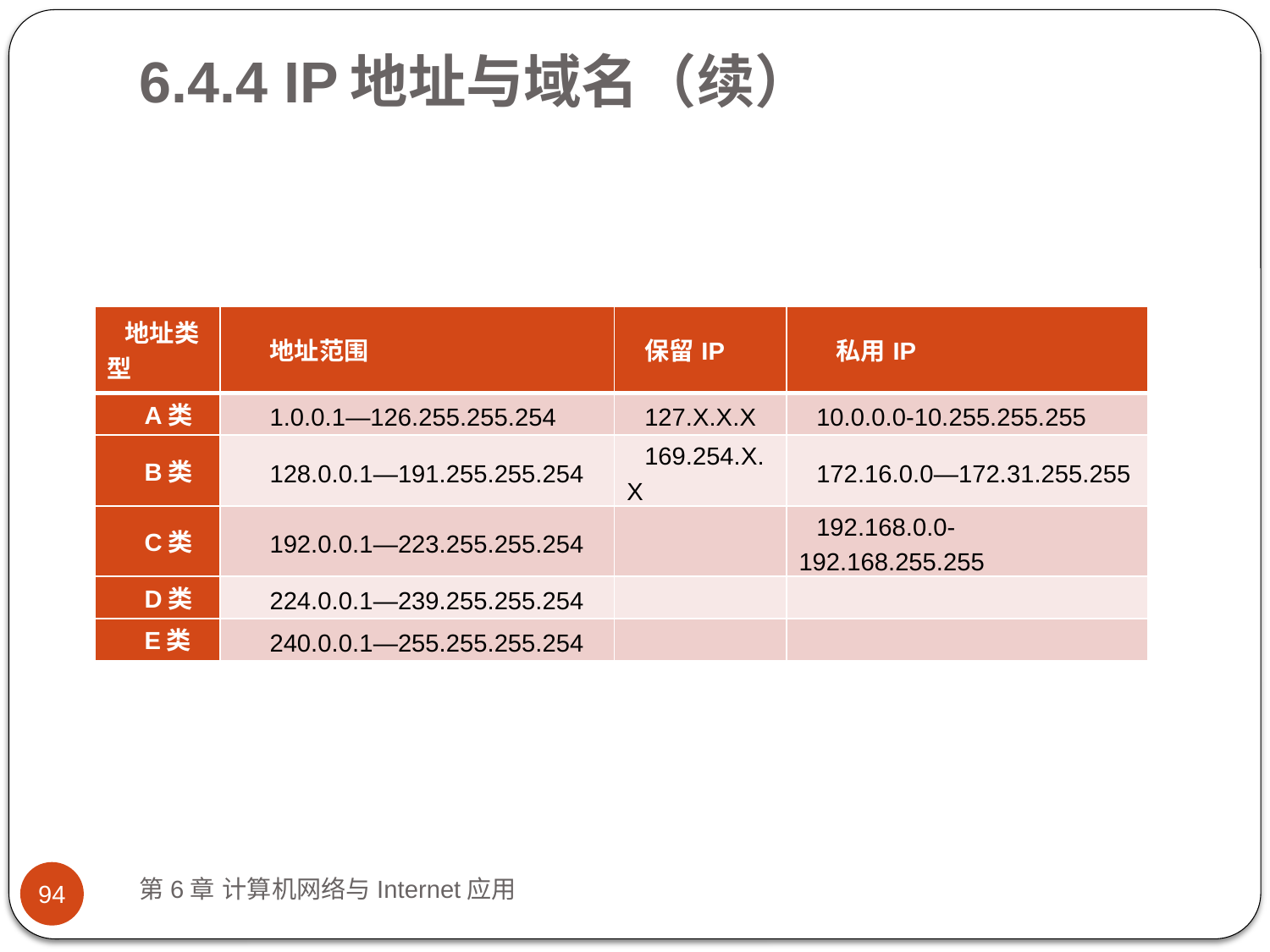

# 6.4.4 IP地址与域名（续）
| 地址类型 | 地址范围 | 保留IP | 私用IP |
| --- | --- | --- | --- |
| A类 | 1.0.0.1—126.255.255.254 | 127.X.X.X | 10.0.0.0-10.255.255.255 |
| B类 | 128.0.0.1—191.255.255.254 | 169.254.X.X | 172.16.0.0—172.31.255.255 |
| C类 | 192.0.0.1—223.255.255.254 |  | 192.168.0.0-192.168.255.255 |
| D类 | 224.0.0.1—239.255.255.254 |  |  |
| E类 | 240.0.0.1—255.255.255.254 |  |  |
第6章 计算机网络与Internet应用
94